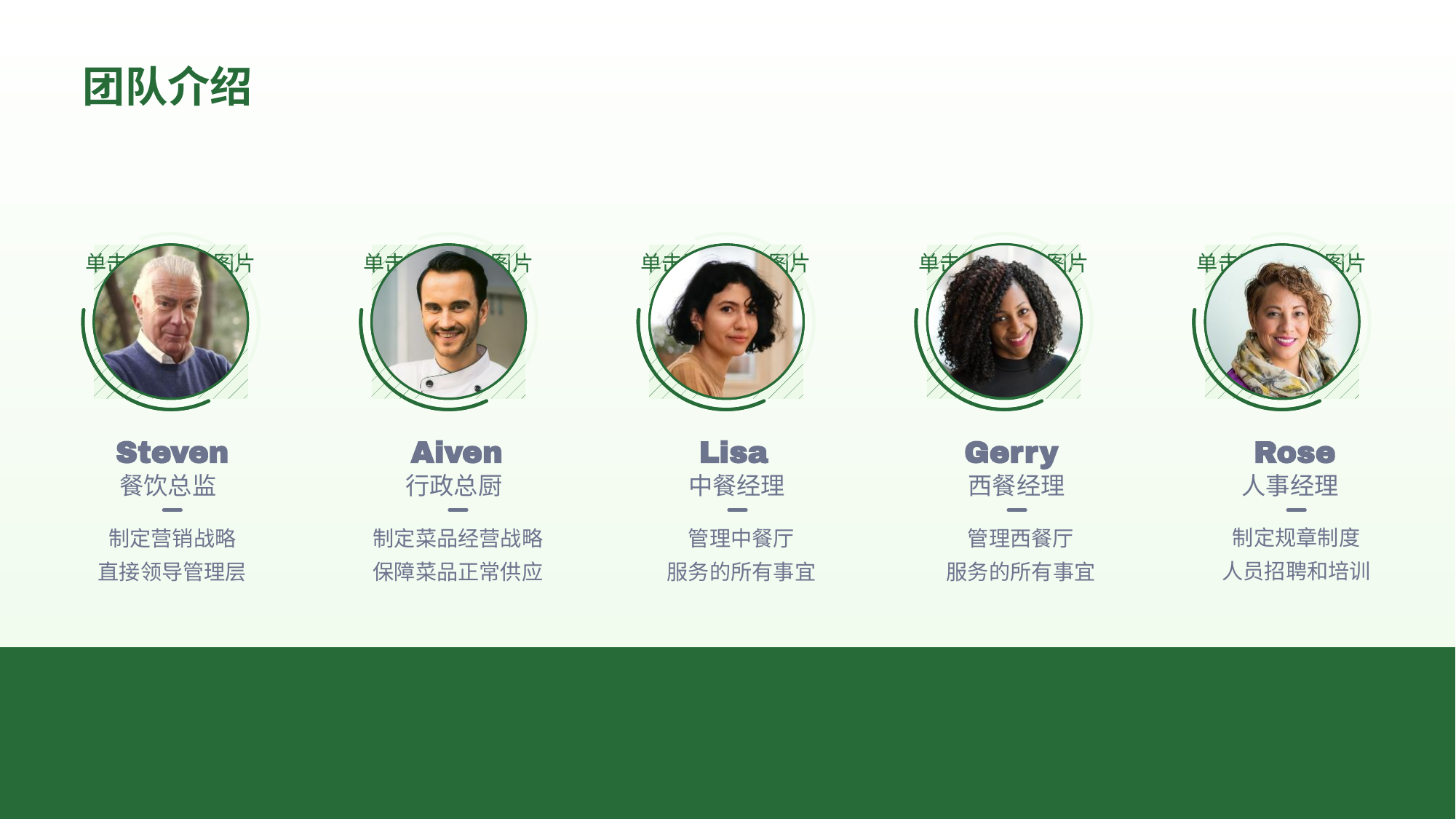

团队介绍

Steven
Aiven
Lisa
Gerry
Rose
餐饮总监
行政总厨
中餐经理
西餐经理
人事经理
制定规章制度
人员招聘和培训
制定营销战略
直接领导管理层
制定菜品经营战略
保障菜品正常供应
管理中餐厅
服务的所有事宜
管理西餐厅
服务的所有事宜